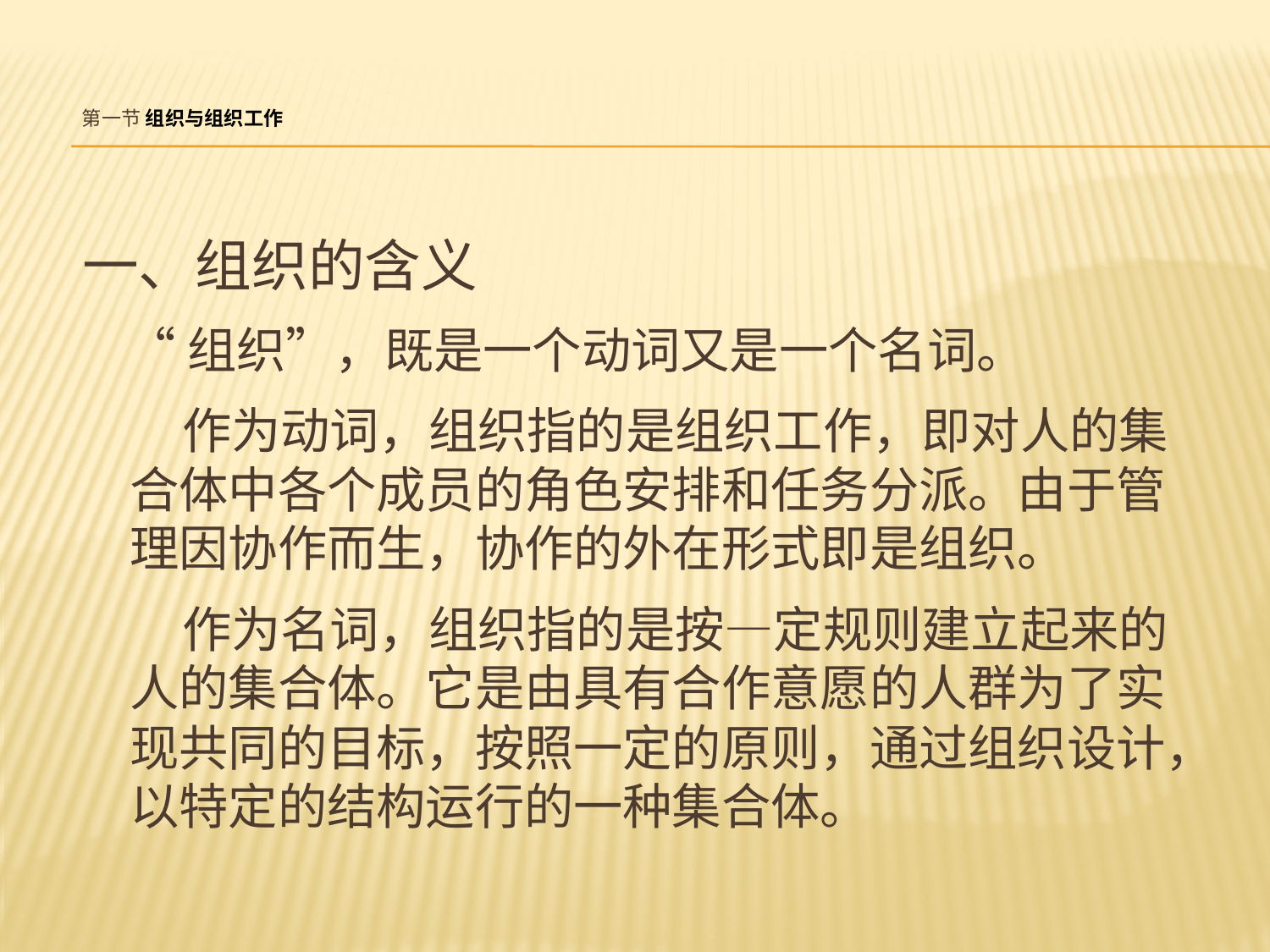

# 第一节 组织与组织工作
一、组织的含义
    “组织”，既是一个动词又是一个名词。
        作为动词，组织指的是组织工作，即对人的集合体中各个成员的角色安排和任务分派。由于管理因协作而生，协作的外在形式即是组织。
        作为名词，组织指的是按—定规则建立起来的人的集合体。它是由具有合作意愿的人群为了实现共同的目标，按照一定的原则，通过组织设计，以特定的结构运行的一种集合体。